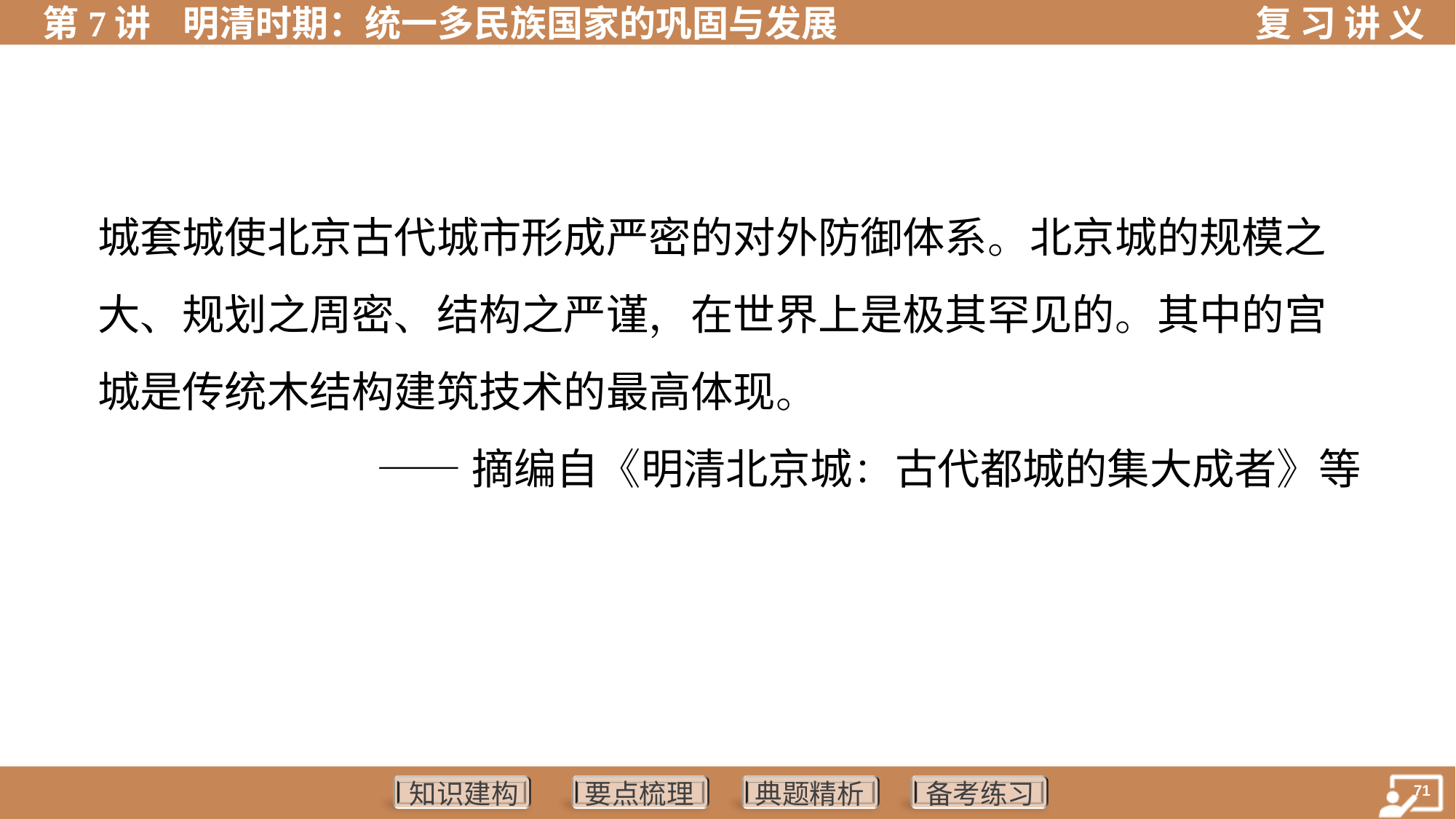

城套城使北京古代城市形成严密的对外防御体系。北京城的规模之
大、规划之周密、结构之严谨，在世界上是极其罕见的。其中的宫
城是传统木结构建筑技术的最高体现。
——摘编自《明清北京城：古代都城的集大成者》等